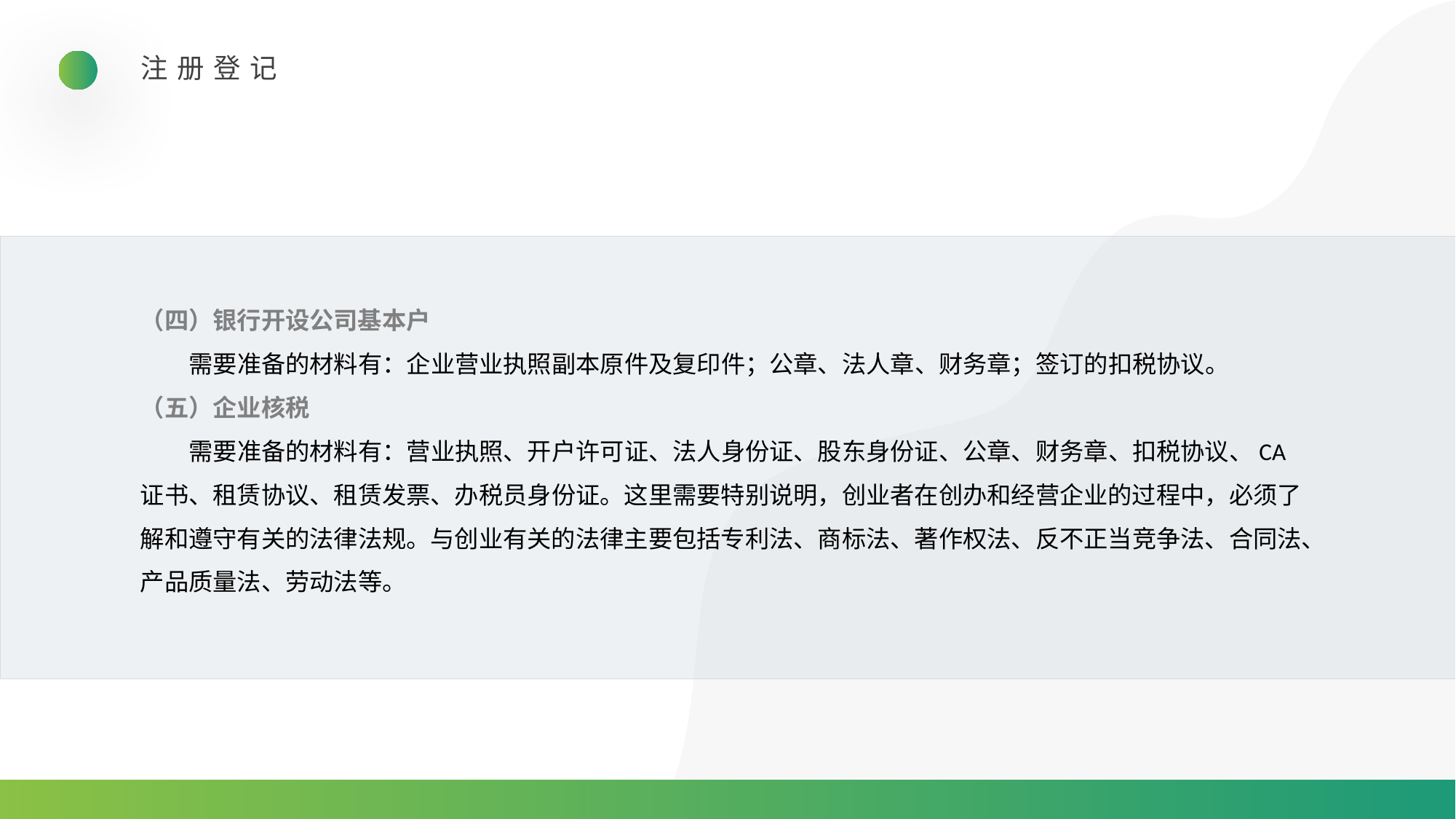

注册登记

（四）银行开设公司基本户
需要准备的材料有：企业营业执照副本原件及复印件；公章、法人章、财务章；签订的扣税协议。
（五）企业核税
需要准备的材料有：营业执照、开户许可证、法人身份证、股东身份证、公章、财务章、扣税协议、CA 证书、租赁协议、租赁发票、办税员身份证。这里需要特别说明，创业者在创办和经营企业的过程中，必须了解和遵守有关的法律法规。与创业有关的法律主要包括专利法、商标法、著作权法、反不正当竞争法、合同法、产品质量法、劳动法等。